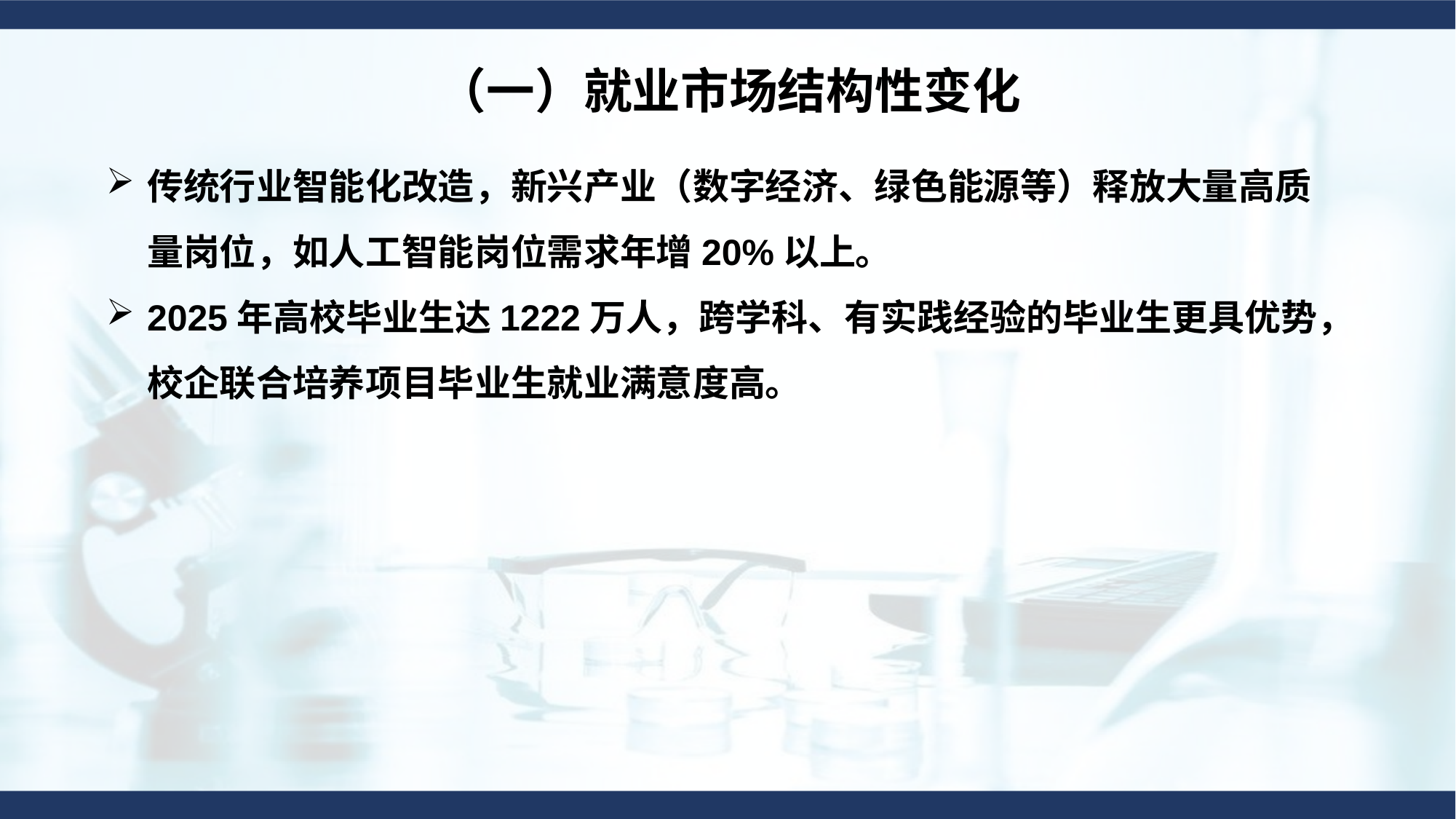

（一）就业市场结构性变化

传统行业智能化改造，新兴产业（数字经济、绿色能源等）释放大量高质量岗位，如人工智能岗位需求年增20%以上。
2025年高校毕业生达1222万人，跨学科、有实践经验的毕业生更具优势，校企联合培养项目毕业生就业满意度高。